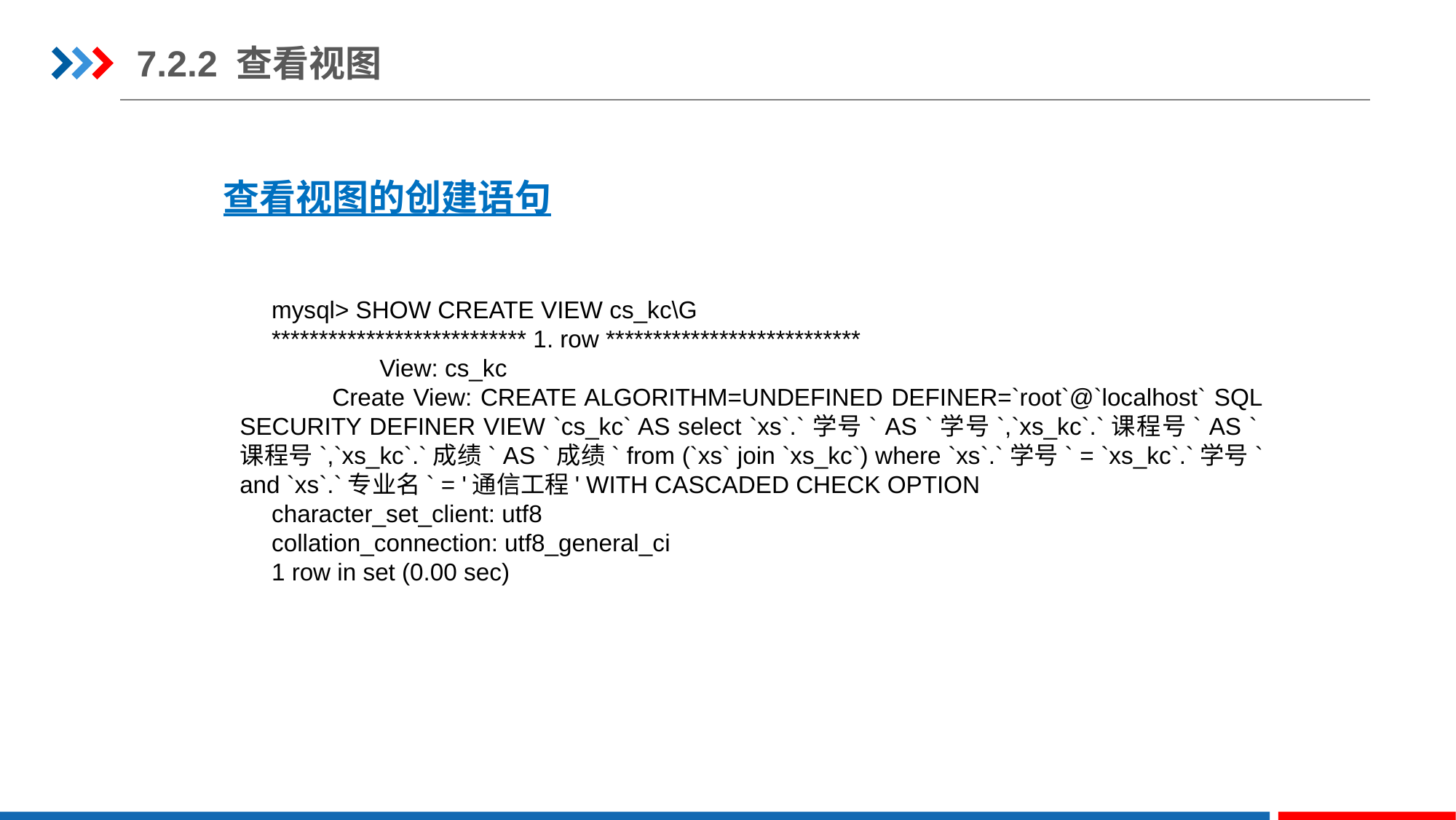

7.2.2 查看视图
查看视图的创建语句
mysql> SHOW CREATE VIEW cs_kc\G
*************************** 1. row ***************************
                View: cs_kc
         Create View: CREATE ALGORITHM=UNDEFINED DEFINER=`root`@`localhost` SQL SECURITY DEFINER VIEW `cs_kc` AS select `xs`.`学号` AS `学号`,`xs_kc`.`课程号` AS `课程号`,`xs_kc`.`成绩` AS `成绩` from (`xs` join `xs_kc`) where `xs`.`学号` = `xs_kc`.`学号` and `xs`.`专业名` = '通信工程' WITH CASCADED CHECK OPTION
character_set_client: utf8
collation_connection: utf8_general_ci
1 row in set (0.00 sec)